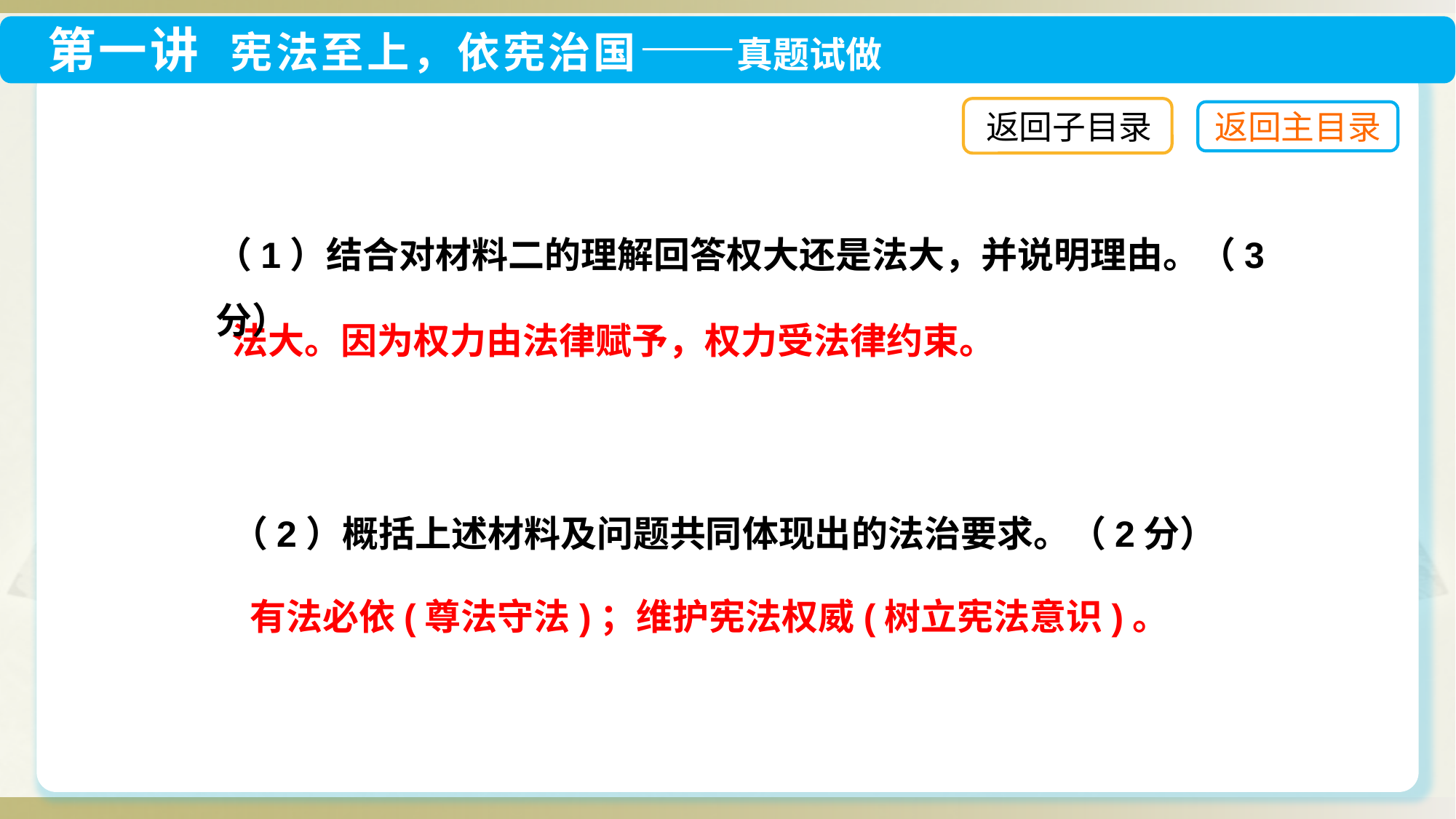

返回子目录

（1）结合对材料二的理解回答权大还是法大，并说明理由。（3分）
法大。因为权力由法律赋予，权力受法律约束。
（2）概括上述材料及问题共同体现出的法治要求。（2分）
有法必依(尊法守法)；维护宪法权威(树立宪法意识)。